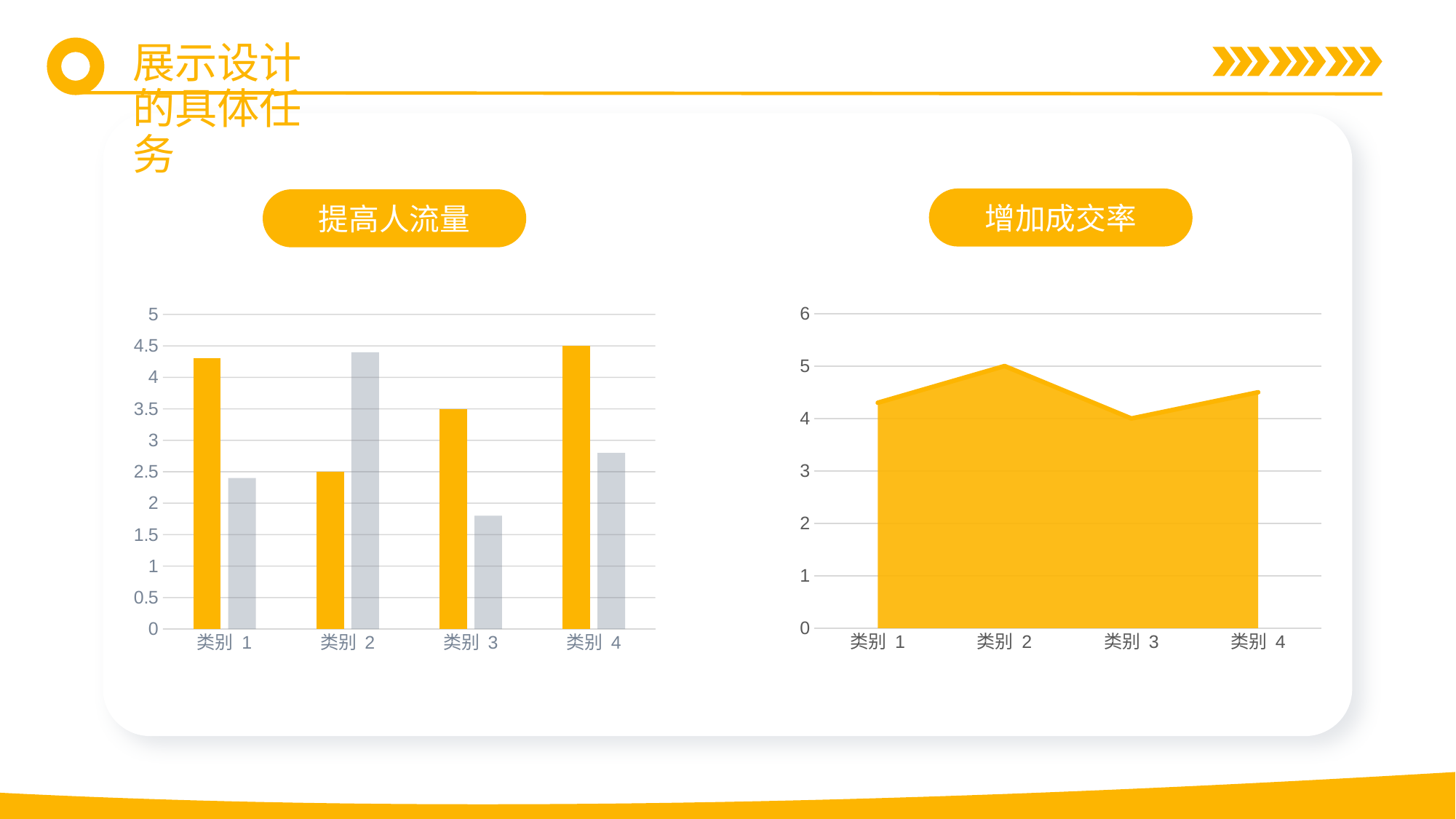

展示设计的具体任务

增加成交率
提高人流量

### Chart

| Category | 系列 2 | 系列 1 |
|---|---|---|
| 类别 1 | 4.3 | 4.3 |
| 类别 2 | 5.0 | 5.0 |
| 类别 3 | 4.0 | 4.0 |
| 类别 4 | 4.5 | 4.5 |

### Chart

| Category | 系列 1 | 系列 2 |
|---|---|---|
| 类别 1 | 4.3 | 2.4 |
| 类别 2 | 2.5 | 4.4 |
| 类别 3 | 3.5 | 1.8 |
| 类别 4 | 4.5 | 2.8 |